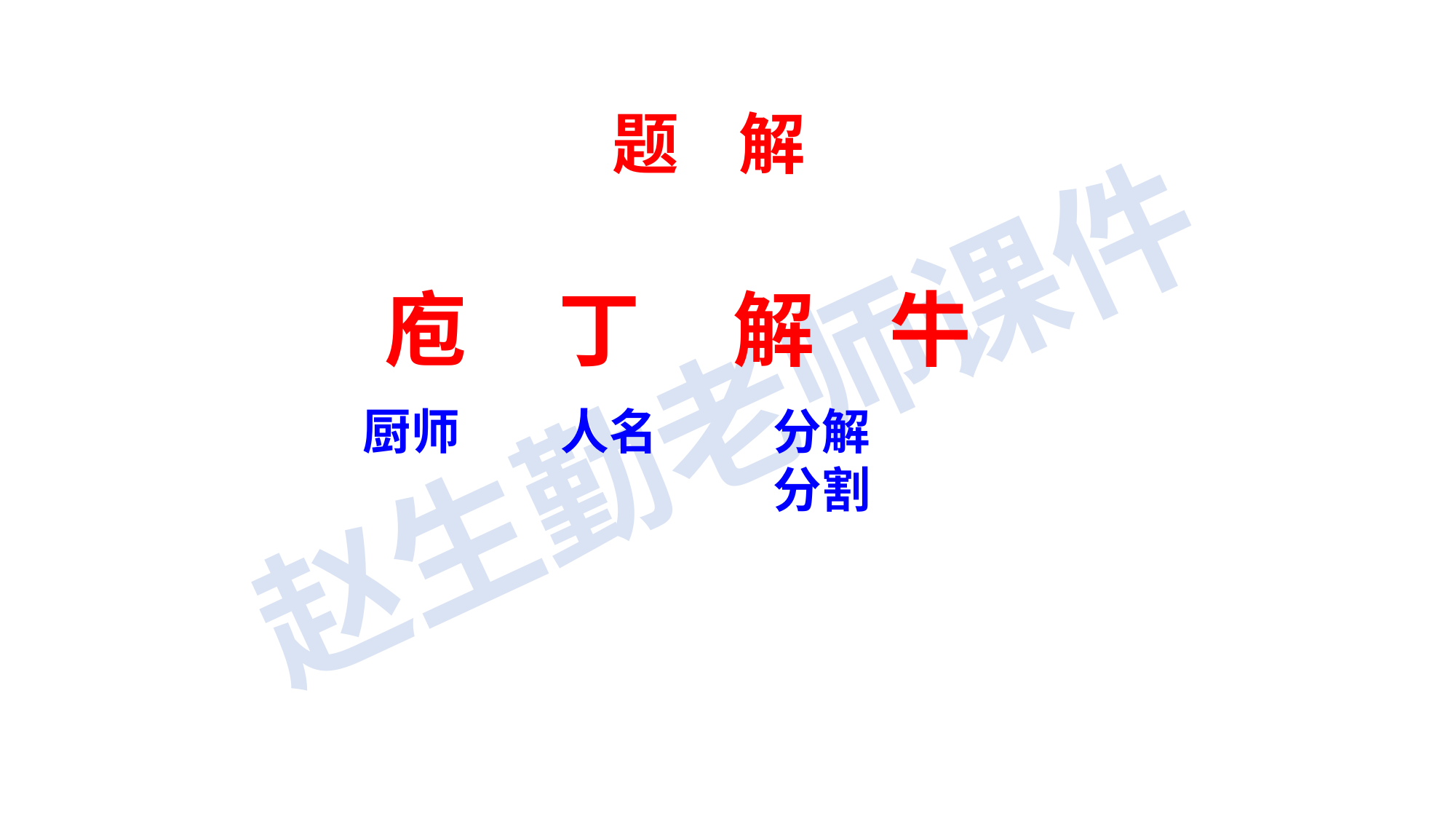

题    解
庖     丁     解    牛
厨师
人名
分解
分割